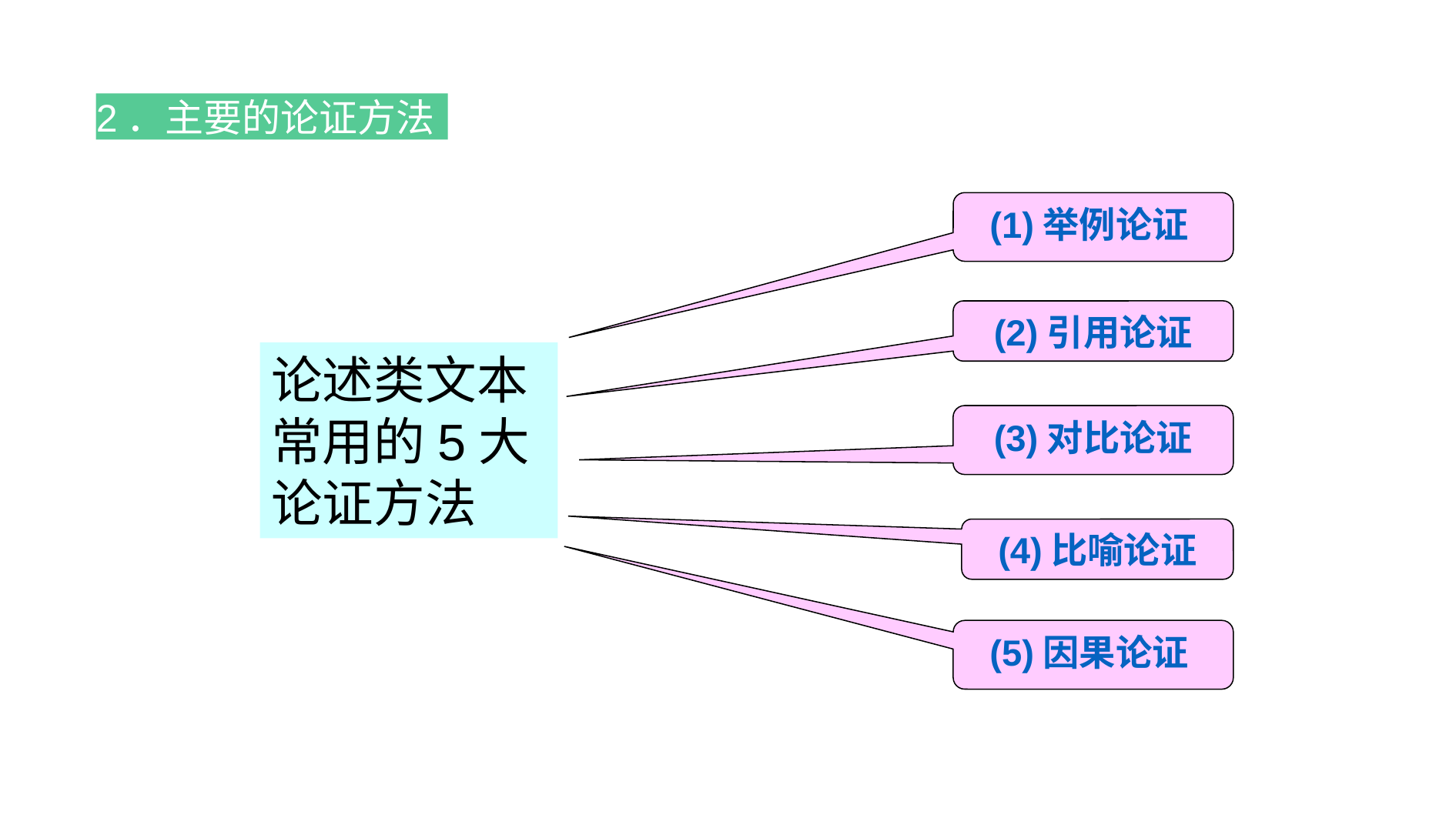

2．主要的论证方法
(1)举例论证
(2)引用论证
论述类文本常用的5大论证方法

(3)对比论证
(4)比喻论证
(5)因果论证